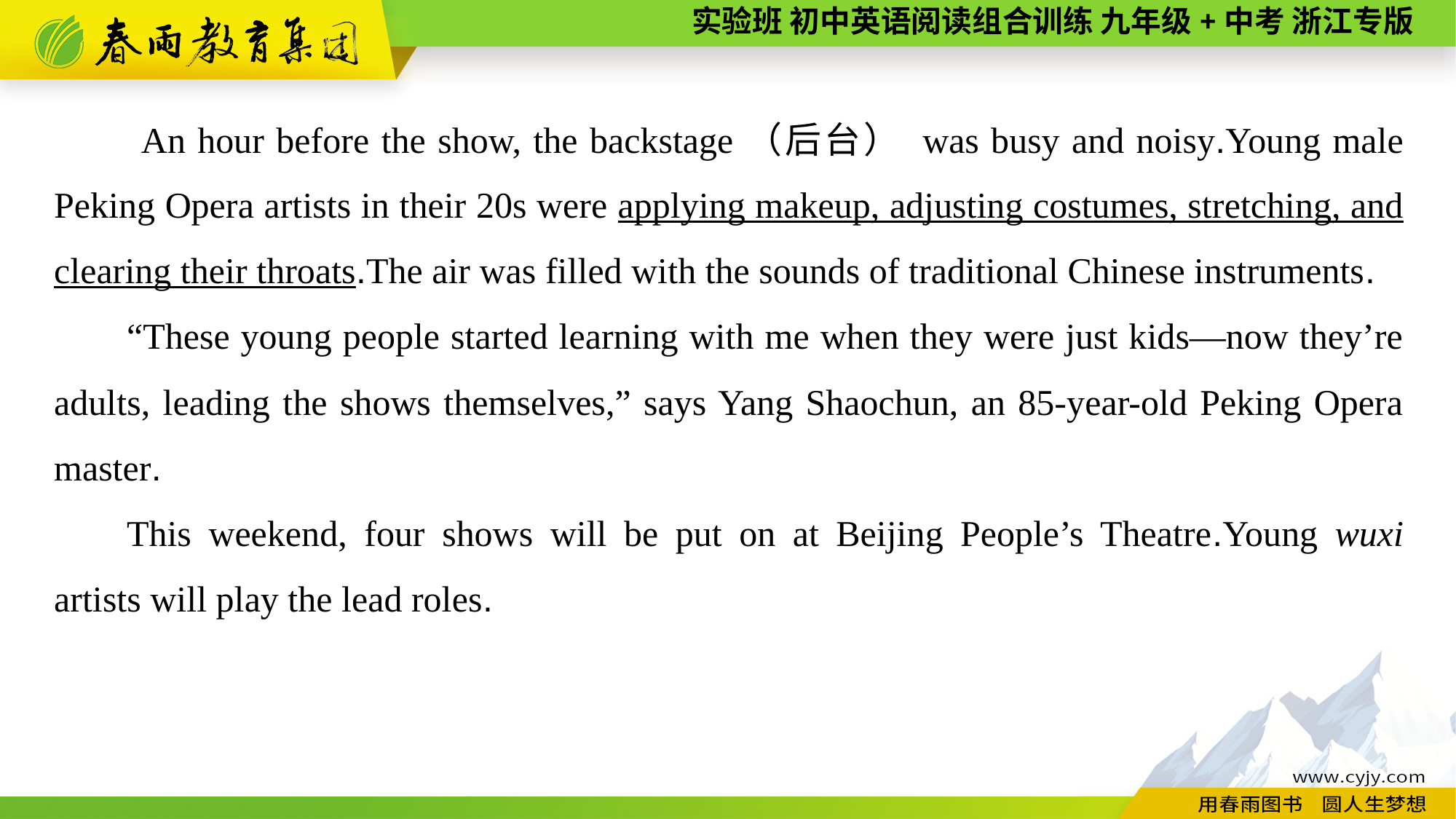

An hour before the show, the backstage（后台） was busy and noisy.Young male Peking Opera artists in their 20s were applying makeup, adjusting costumes, stretching, and clearing their throats.The air was filled with the sounds of traditional Chinese instruments.
“These young people started learning with me when they were just kids—now they’re adults, leading the shows themselves,” says Yang Shaochun, an 85-year-old Peking Opera master.
This weekend, four shows will be put on at Beijing People’s Theatre.Young wuxi artists will play the lead roles.